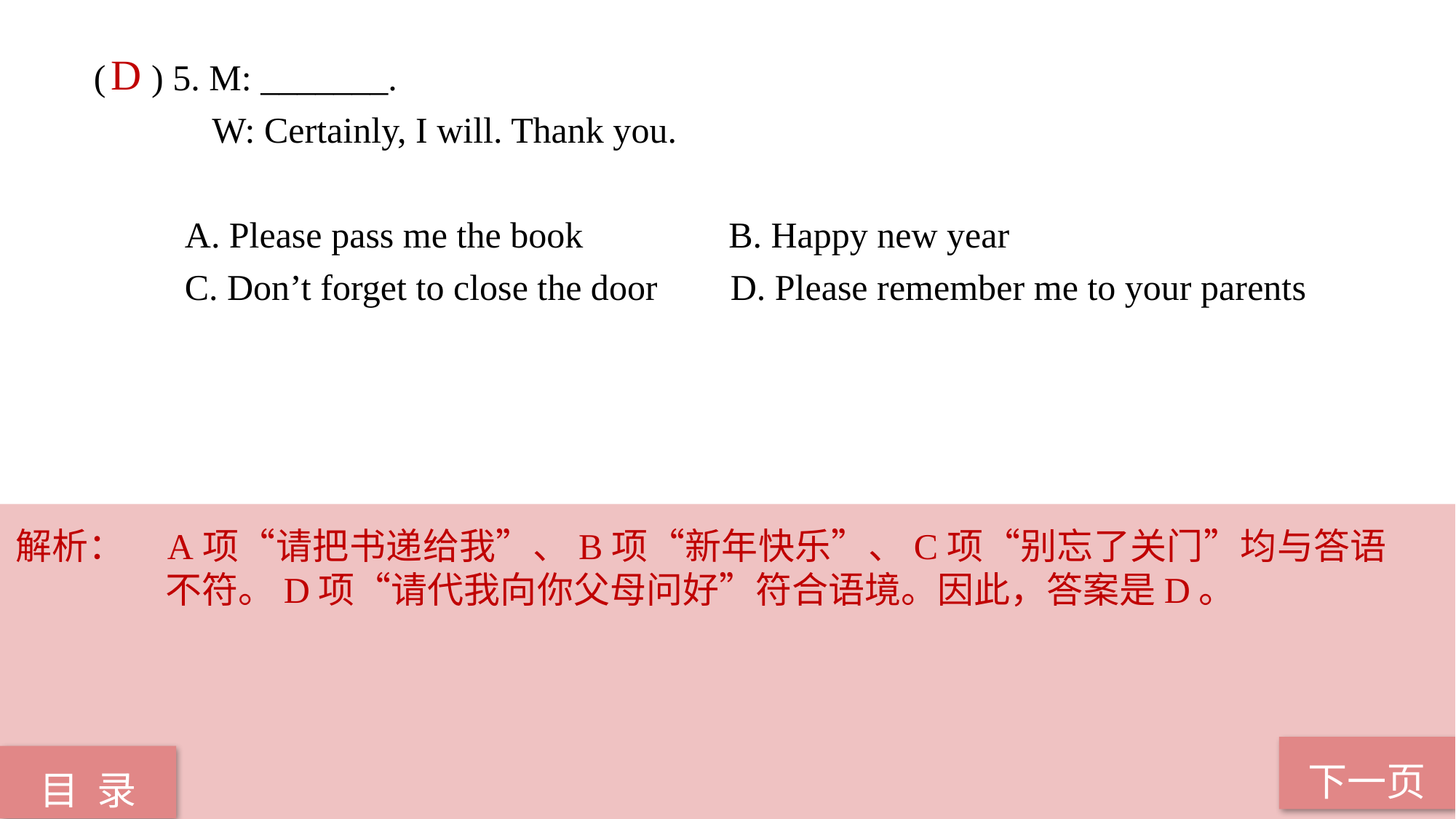

(     ) 5. M: _______.
             W: Certainly, I will. Thank you.

          A. Please pass me the book                B. Happy new year
          C. Don’t forget to close the door        D. Please remember me to your parents
D
解析：	A项“请把书递给我”、B项“新年快乐”、C项“别忘了关门”均与答语不符。D项“请代我向你父母问好”符合语境。因此，答案是D。
下一页